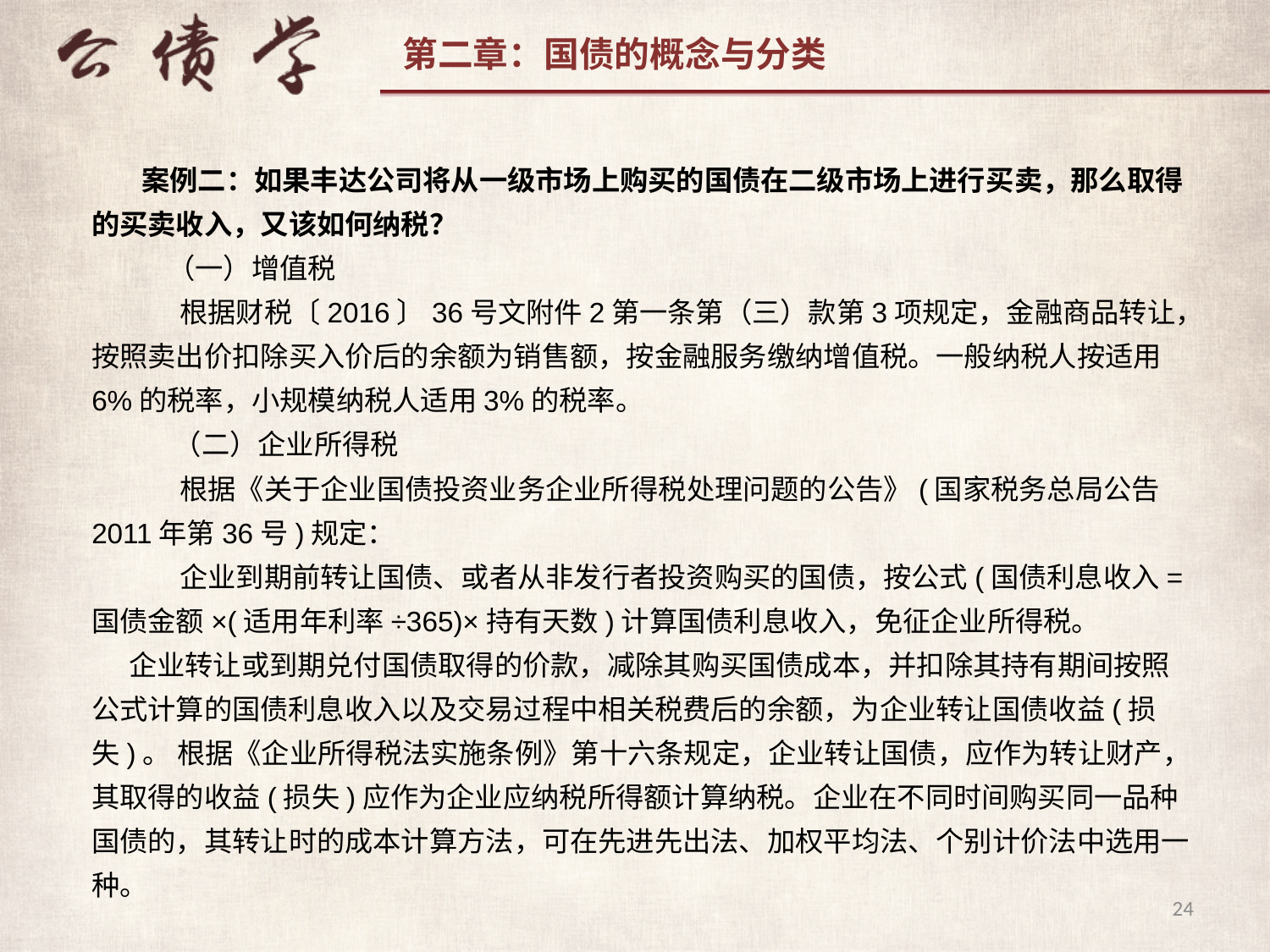

案例二：如果丰达公司将从一级市场上购买的国债在二级市场上进行买卖，那么取得的买卖收入，又该如何纳税？
     （一）增值税
       根据财税〔2016〕36号文附件2第一条第（三）款第3项规定，金融商品转让，按照卖出价扣除买入价后的余额为销售额，按金融服务缴纳增值税。一般纳税人按适用6%的税率，小规模纳税人适用3%的税率。
      （二）企业所得税
       根据《关于企业国债投资业务企业所得税处理问题的公告》(国家税务总局公告2011年第36号)规定：
       企业到期前转让国债、或者从非发行者投资购买的国债，按公式(国债利息收入=国债金额×(适用年利率÷365)×持有天数)计算国债利息收入，免征企业所得税。
企业转让或到期兑付国债取得的价款，减除其购买国债成本，并扣除其持有期间按照公式计算的国债利息收入以及交易过程中相关税费后的余额，为企业转让国债收益(损失)。 根据《企业所得税法实施条例》第十六条规定，企业转让国债，应作为转让财产，其取得的收益(损失)应作为企业应纳税所得额计算纳税。企业在不同时间购买同一品种国债的，其转让时的成本计算方法，可在先进先出法、加权平均法、个别计价法中选用一种。
24